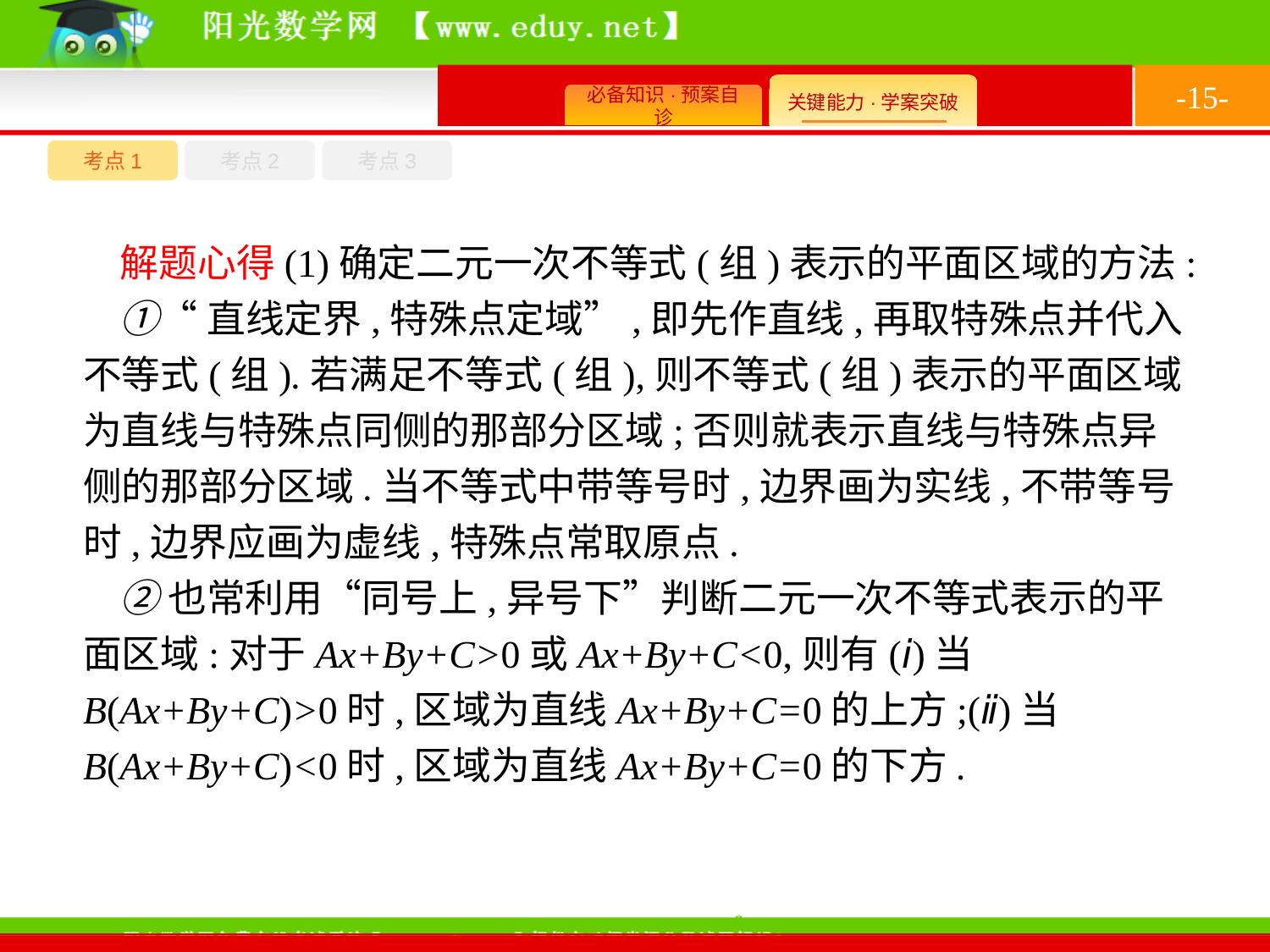

-15-
考点1
考点3
考点2
解题心得(1)确定二元一次不等式(组)表示的平面区域的方法:
①“直线定界,特殊点定域”,即先作直线,再取特殊点并代入不等式(组).若满足不等式(组),则不等式(组)表示的平面区域为直线与特殊点同侧的那部分区域;否则就表示直线与特殊点异侧的那部分区域.当不等式中带等号时,边界画为实线,不带等号时,边界应画为虚线,特殊点常取原点.
②也常利用“同号上,异号下”判断二元一次不等式表示的平面区域:对于Ax+By+C>0或Ax+By+C<0,则有(ⅰ)当B(Ax+By+C)>0时,区域为直线Ax+By+C=0的上方;(ⅱ)当B(Ax+By+C)<0时,区域为直线Ax+By+C=0的下方.